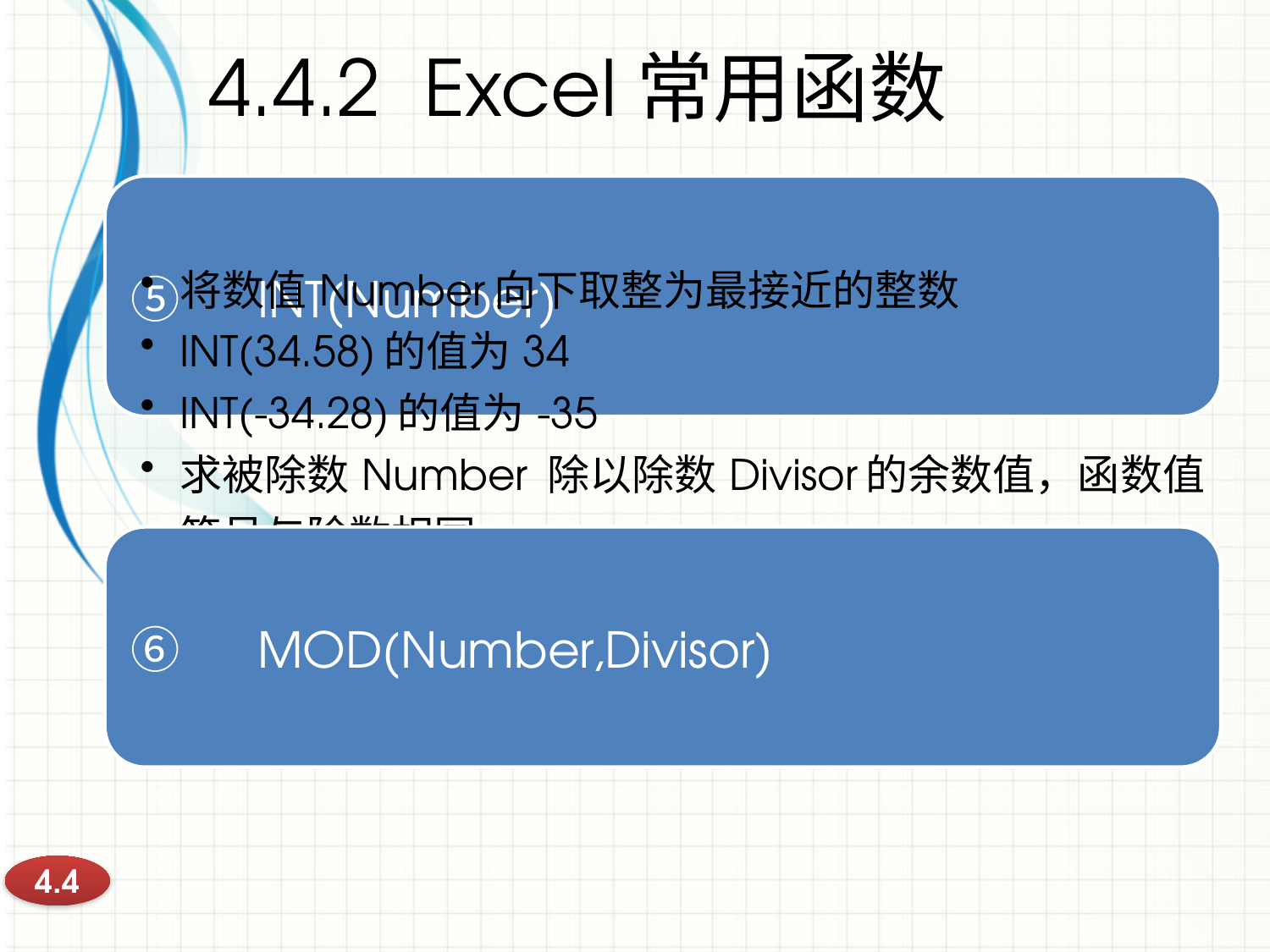

# 4.4.2  Excel常用函数
⑥　MOD(Number,Divisor)
⑤　INT(Number)
将数值Number向下取整为最接近的整数
INT(34.58)的值为34
求被除数Number 除以除数Divisor的余数值，函数值符号与除数相同
INT(-34.28)的值为-35
MOD(-15,4)的值为1
MOD(15,-4)的值为-1